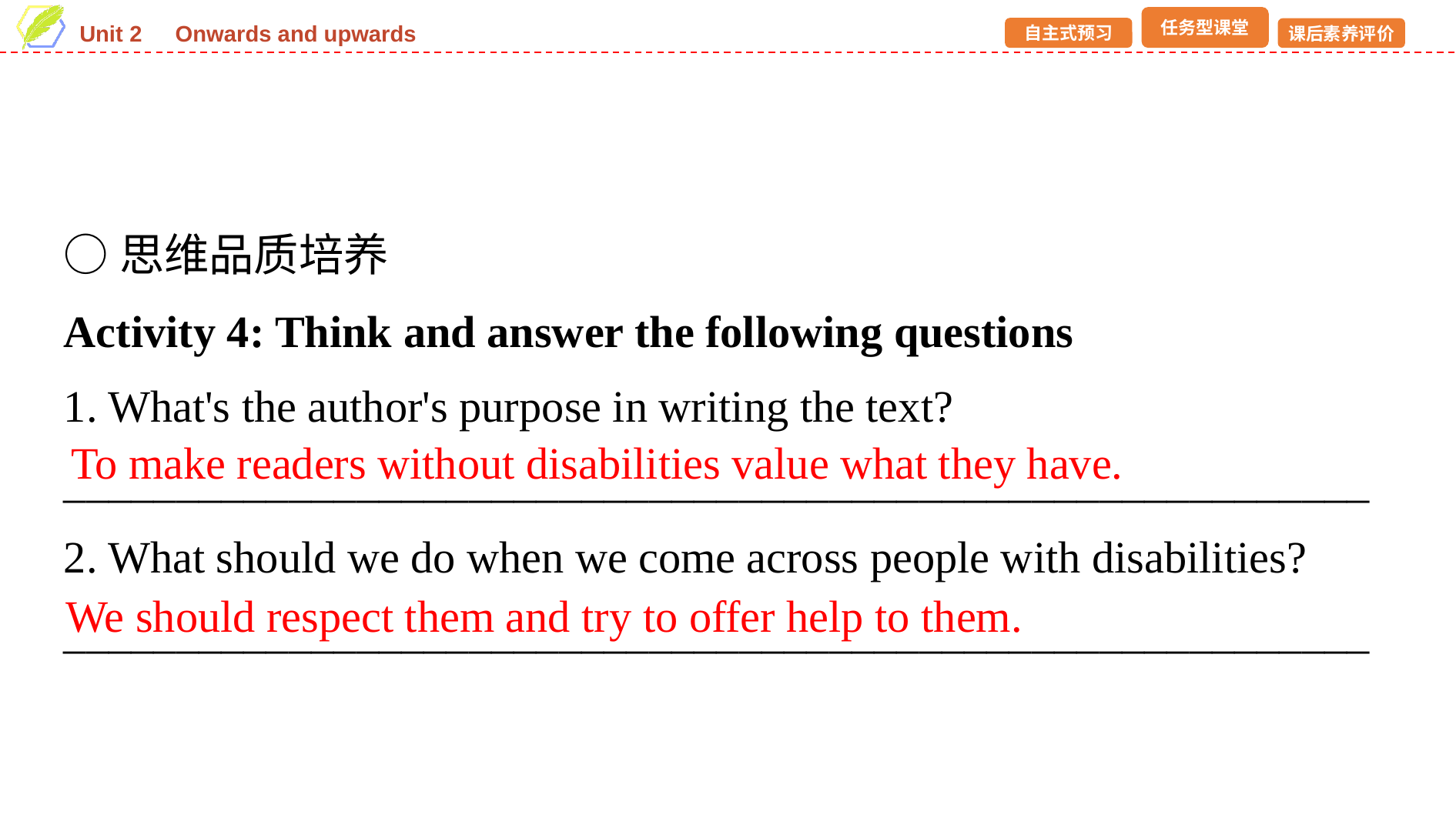

○思维品质培养
Activity 4: Think and answer the following questions
1. What's the author's purpose in writing the text?
__________________________________________________________
2. What should we do when we come across people with disabilities?
__________________________________________________________
To make readers without disabilities value what they have.
We should respect them and try to offer help to them.